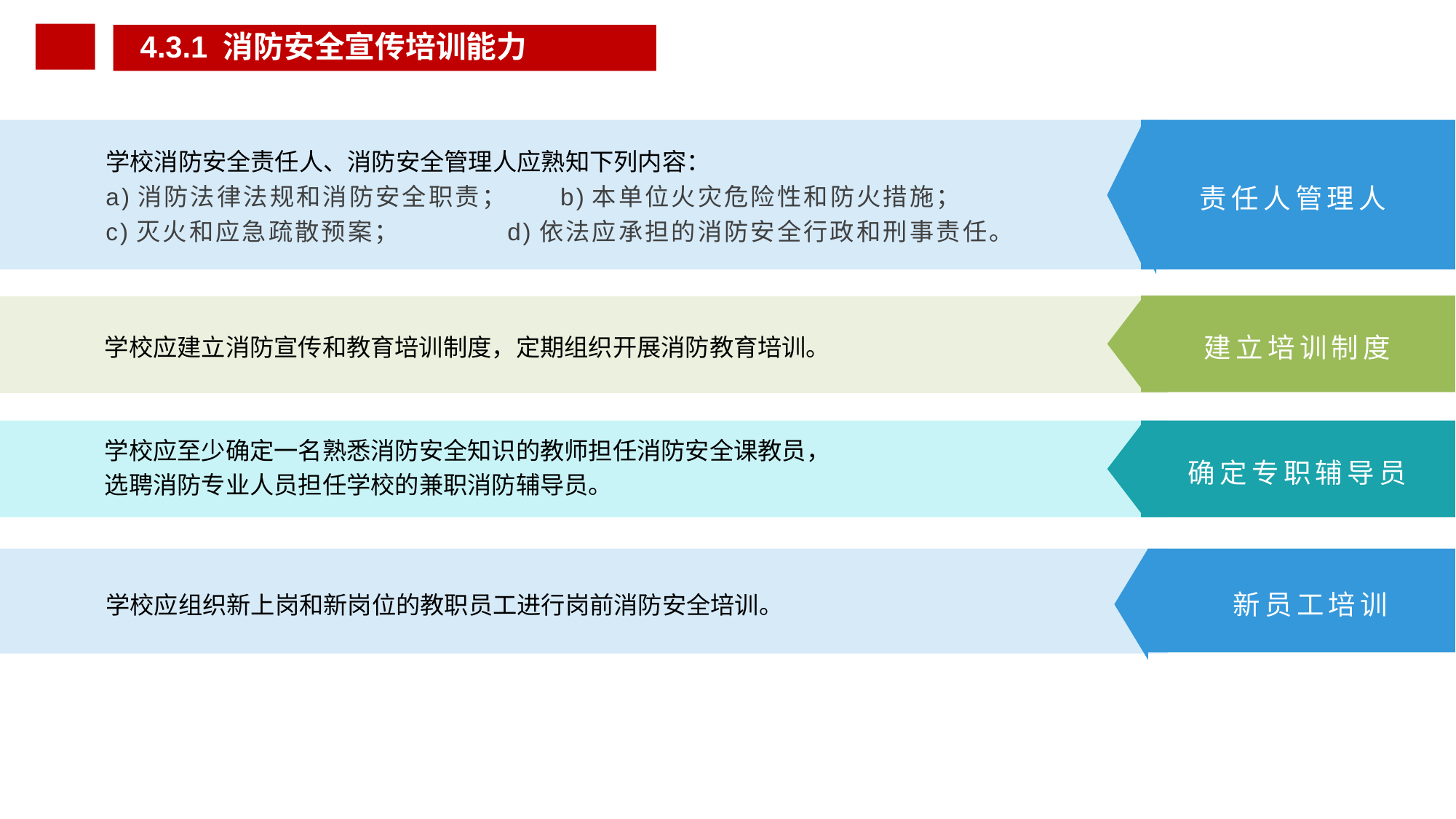

4.3.1 消防安全宣传培训能力

学校消防安全责任人、消防安全管理人应熟知下列内容：
a)消防法律法规和消防安全职责；      b)本单位火灾危险性和防火措施；
c)灭火和应急疏散预案；             d)依法应承担的消防安全行政和刑事责任。
责任人管理人

学校应建立消防宣传和教育培训制度，定期组织开展消防教育培训。
建立培训制度

学校应至少确定一名熟悉消防安全知识的教师担任消防安全课教员，
选聘消防专业人员担任学校的兼职消防辅导员。

确定专职辅导员

学校应组织新上岗和新岗位的教职员工进行岗前消防安全培训。

新员工培训